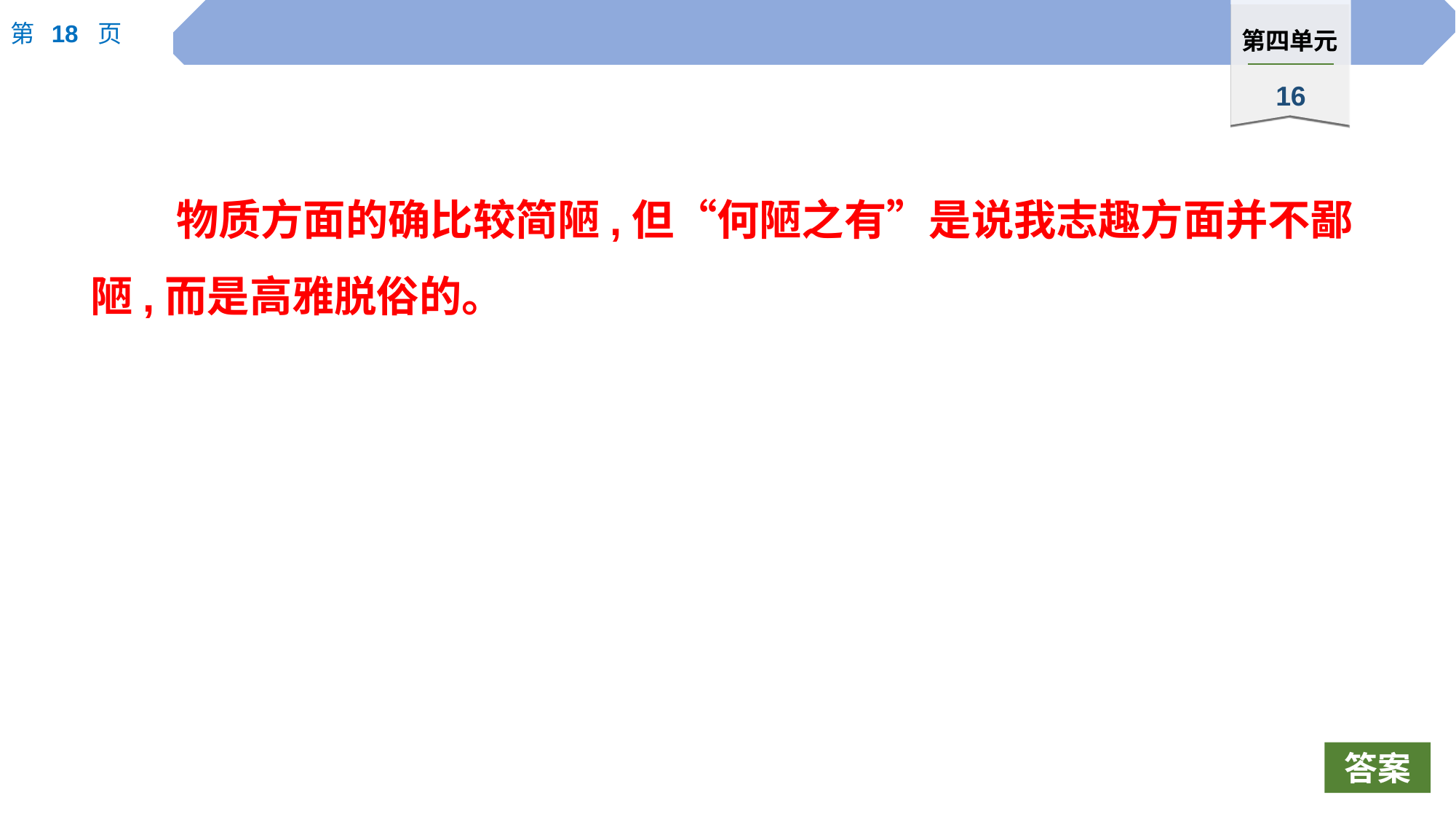

物质方面的确比较简陋,但“何陋之有”是说我志趣方面并不鄙陋,而是高雅脱俗的。
答案